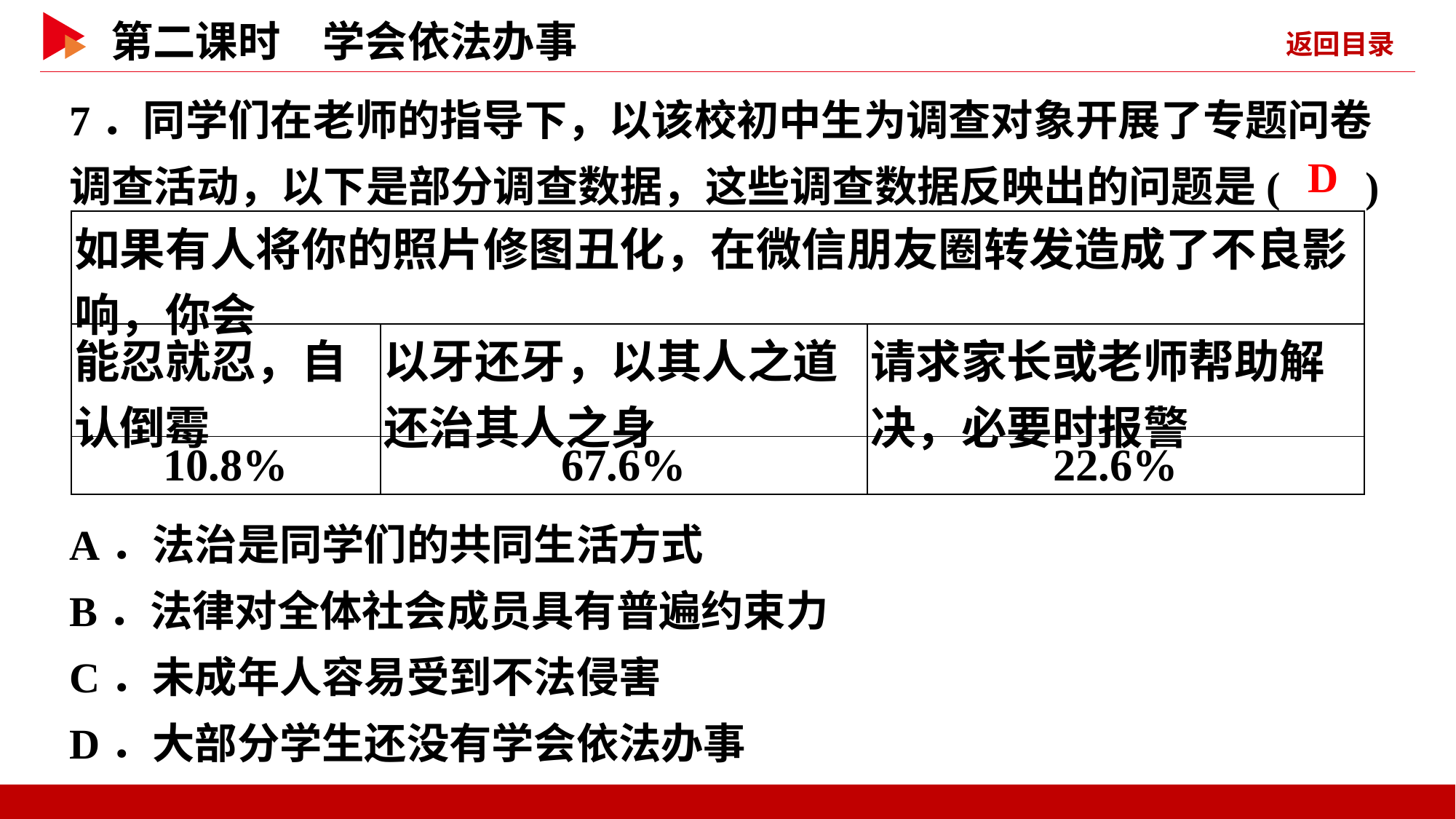

7．同学们在老师的指导下，以该校初中生为调查对象开展了专题问卷调查活动，以下是部分调查数据，这些调查数据反映出的问题是(        )
   D
| 如果有人将你的照片修图丑化，在微信朋友圈转发造成了不良影响，你会 |  |  |
| --- | --- | --- |
| 能忍就忍，自认倒霉 | 以牙还牙，以其人之道还治其人之身 | 请求家长或老师帮助解决，必要时报警 |
| 10.8% | 67.6% | 22.6% |
A．法治是同学们的共同生活方式
B．法律对全体社会成员具有普遍约束力
C．未成年人容易受到不法侵害
D．大部分学生还没有学会依法办事